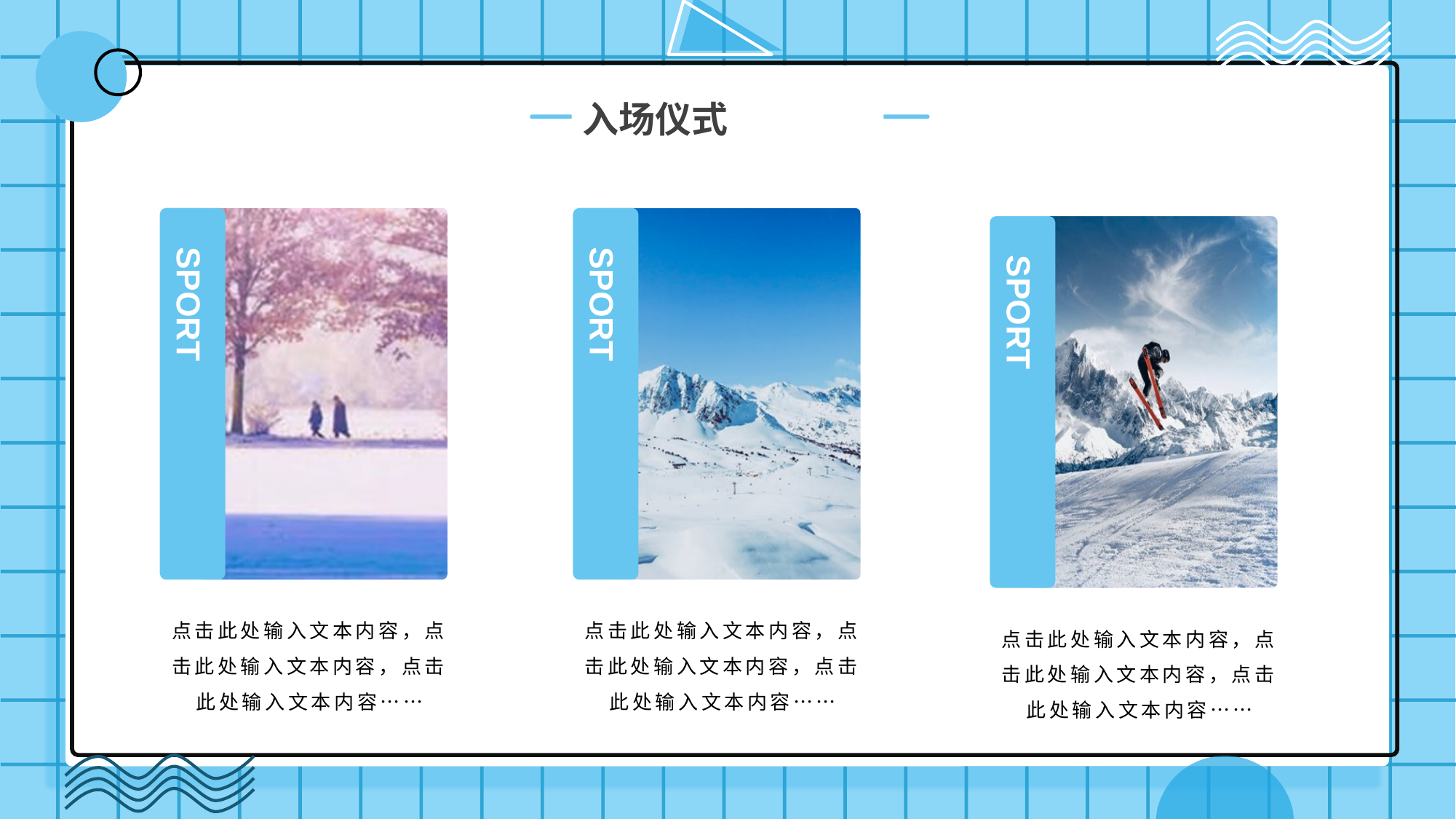

入场仪式

SPORT

SPORT

SPORT
点击此处输入文本内容，点击此处输入文本内容，点击此处输入文本内容……
点击此处输入文本内容，点击此处输入文本内容，点击此处输入文本内容……
点击此处输入文本内容，点击此处输入文本内容，点击此处输入文本内容……